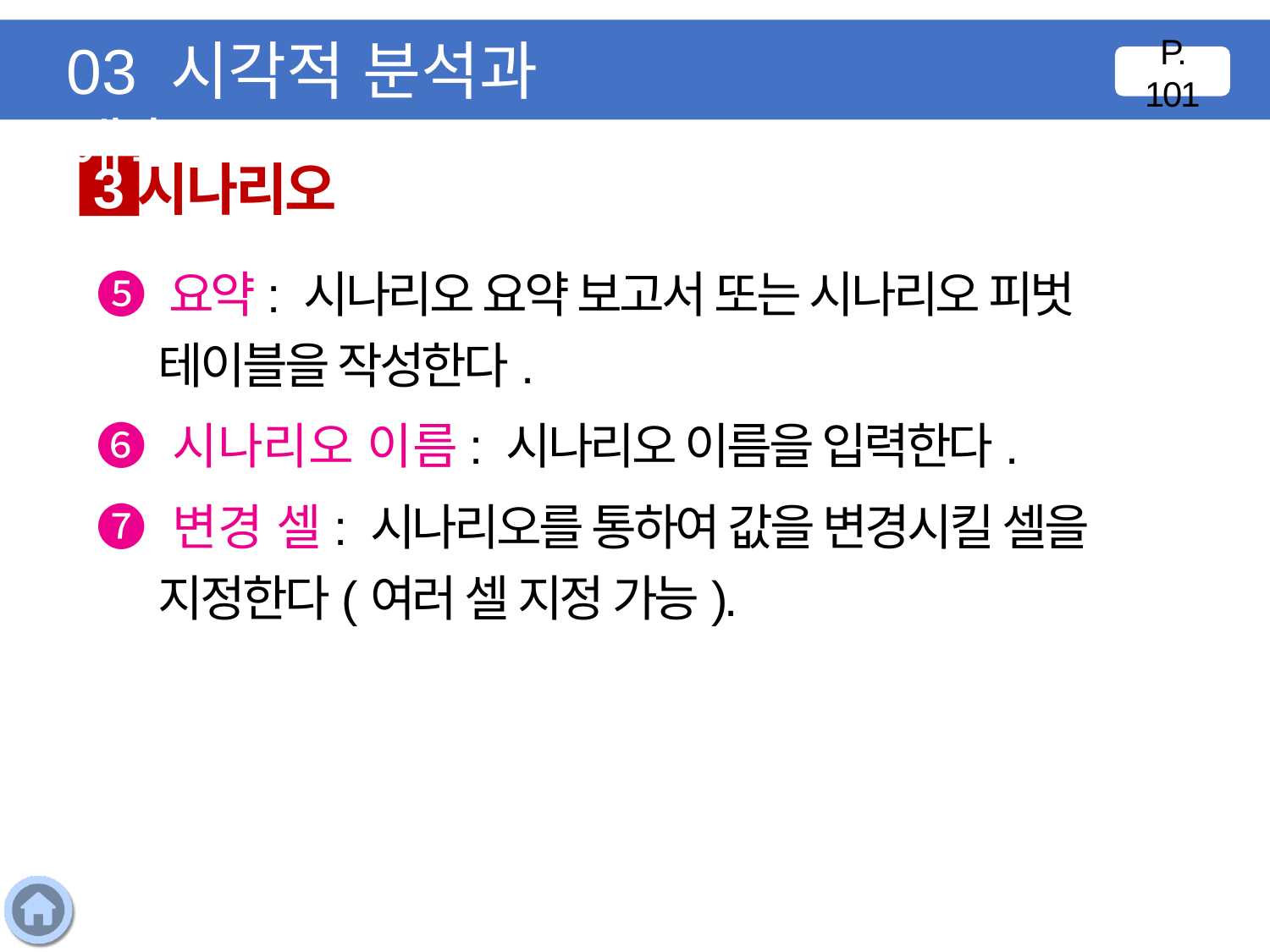

03 시각적 분석과 예측
P. 101
시나리오
3
❺ 요약: 시나리오 요약 보고서 또는 시나리오 피벗 테이블을 작성한다.
❻ 시나리오 이름: 시나리오 이름을 입력한다.
❼ 변경 셀: 시나리오를 통하여 값을 변경시킬 셀을 지정한다(여러 셀 지정 가능).